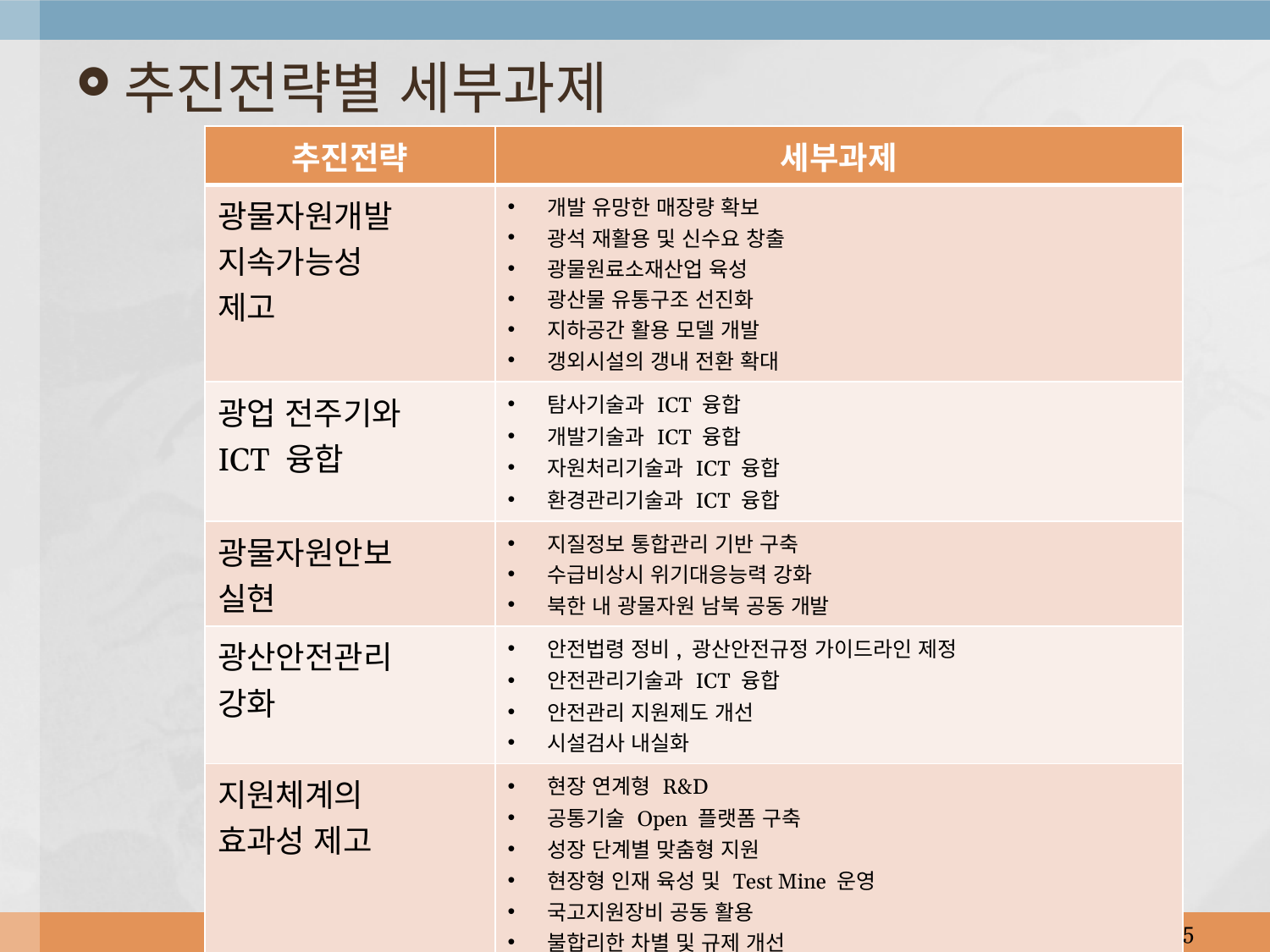

추진전략별 세부과제

| 추진전략 | 세부과제 |
| --- | --- |
| 광물자원개발 지속가능성 제고 | 개발 유망한 매장량 확보 광석 재활용 및 신수요 창출 광물원료소재산업 육성 광산물 유통구조 선진화 지하공간 활용 모델 개발 갱외시설의 갱내 전환 확대 |
| 광업 전주기와 ICT 융합 | 탐사기술과 ICT 융합 개발기술과 ICT 융합 자원처리기술과 ICT 융합 환경관리기술과 ICT 융합 |
| 광물자원안보 실현 | 지질정보 통합관리 기반 구축 수급비상시 위기대응능력 강화 북한 내 광물자원 남북 공동 개발 |
| 광산안전관리 강화 | 안전법령 정비, 광산안전규정 가이드라인 제정 안전관리기술과 ICT 융합 안전관리 지원제도 개선 시설검사 내실화 |
| 지원체계의 효과성 제고 | 현장 연계형 R&D 공통기술 Open 플랫폼 구축 성장 단계별 맞춤형 지원 현장형 인재 육성 및 Test Mine 운영 국고지원장비 공동 활용 불합리한 차별 및 규제 개선 |
5